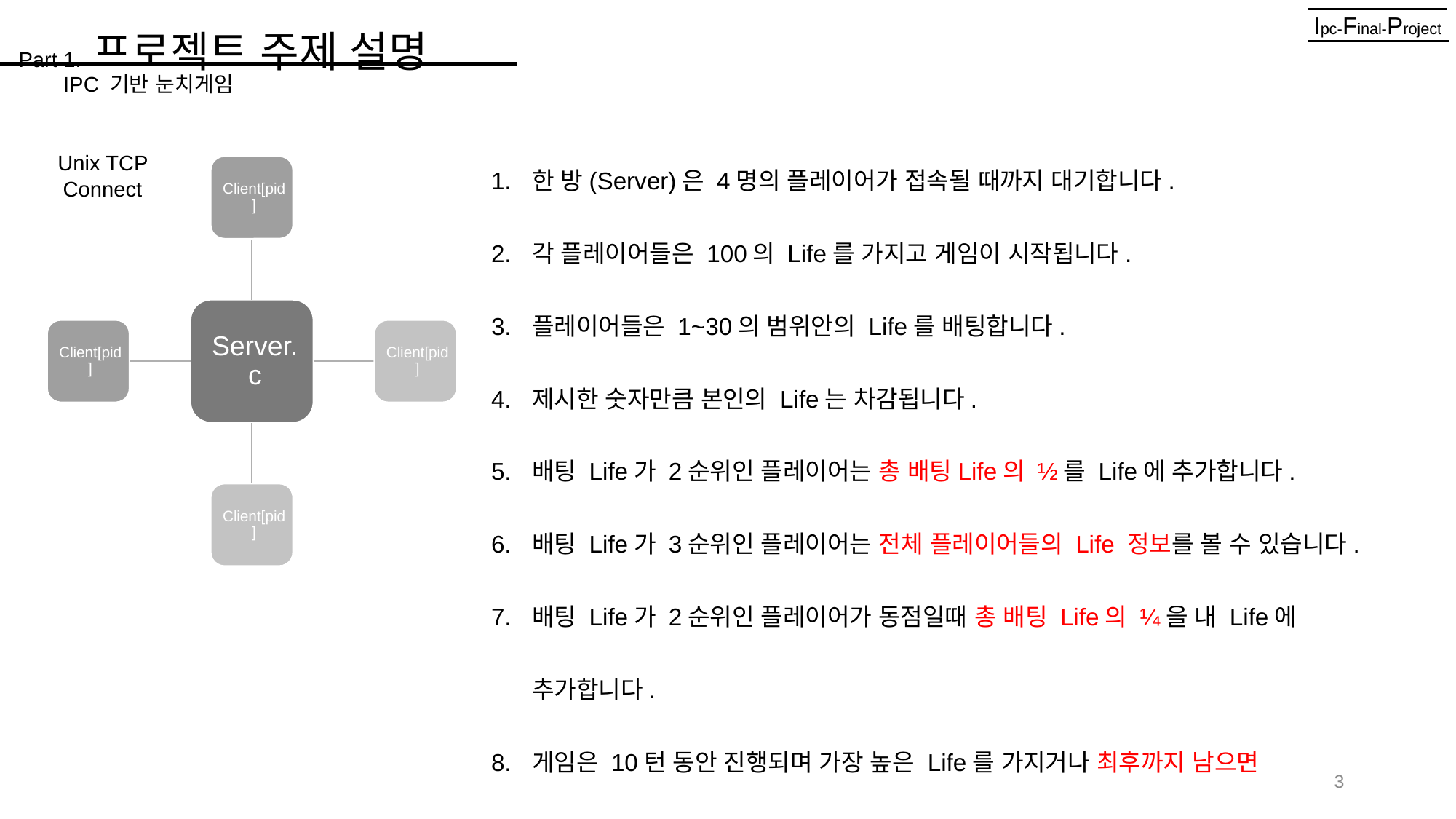

Part 1. 프로젝트 주제 설명
Ipc-Final-Project
IPC 기반 눈치게임
한 방(Server)은 4명의 플레이어가 접속될 때까지 대기합니다.
각 플레이어들은 100의 Life를 가지고 게임이 시작됩니다.
플레이어들은 1~30의 범위안의 Life를 배팅합니다.
제시한 숫자만큼 본인의 Life는 차감됩니다.
배팅 Life가 2순위인 플레이어는 총 배팅Life의 ½를 Life에 추가합니다.
배팅 Life가 3순위인 플레이어는 전체 플레이어들의 Life 정보를 볼 수 있습니다.
배팅 Life가 2순위인 플레이어가 동점일때 총 배팅 Life의 ¼을 내 Life에 추가합니다.
게임은 10턴 동안 진행되며 가장 높은 Life를 가지거나 최후까지 남으면 승리합니다.
Unix TCP Connect
Server.c
Client[pid]
Client[pid]
Client[pid]
Client[pid]
3